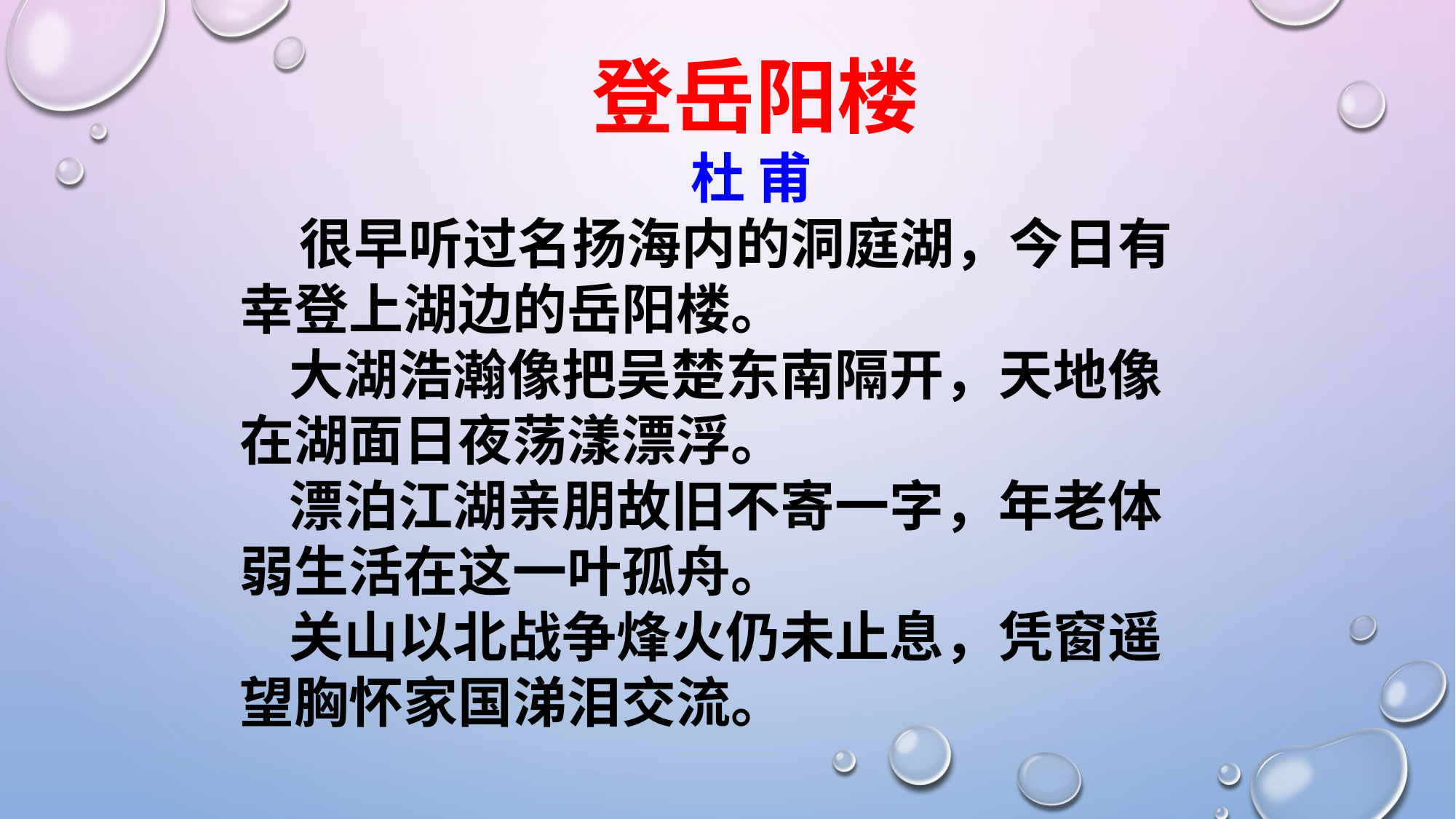

#

    登岳阳楼
　杜 甫
　 很早听过名扬海内的洞庭湖，今日有幸登上湖边的岳阳楼。
    大湖浩瀚像把吴楚东南隔开，天地像在湖面日夜荡漾漂浮。
    漂泊江湖亲朋故旧不寄一字，年老体弱生活在这一叶孤舟。
    关山以北战争烽火仍未止息，凭窗遥望胸怀家国涕泪交流。